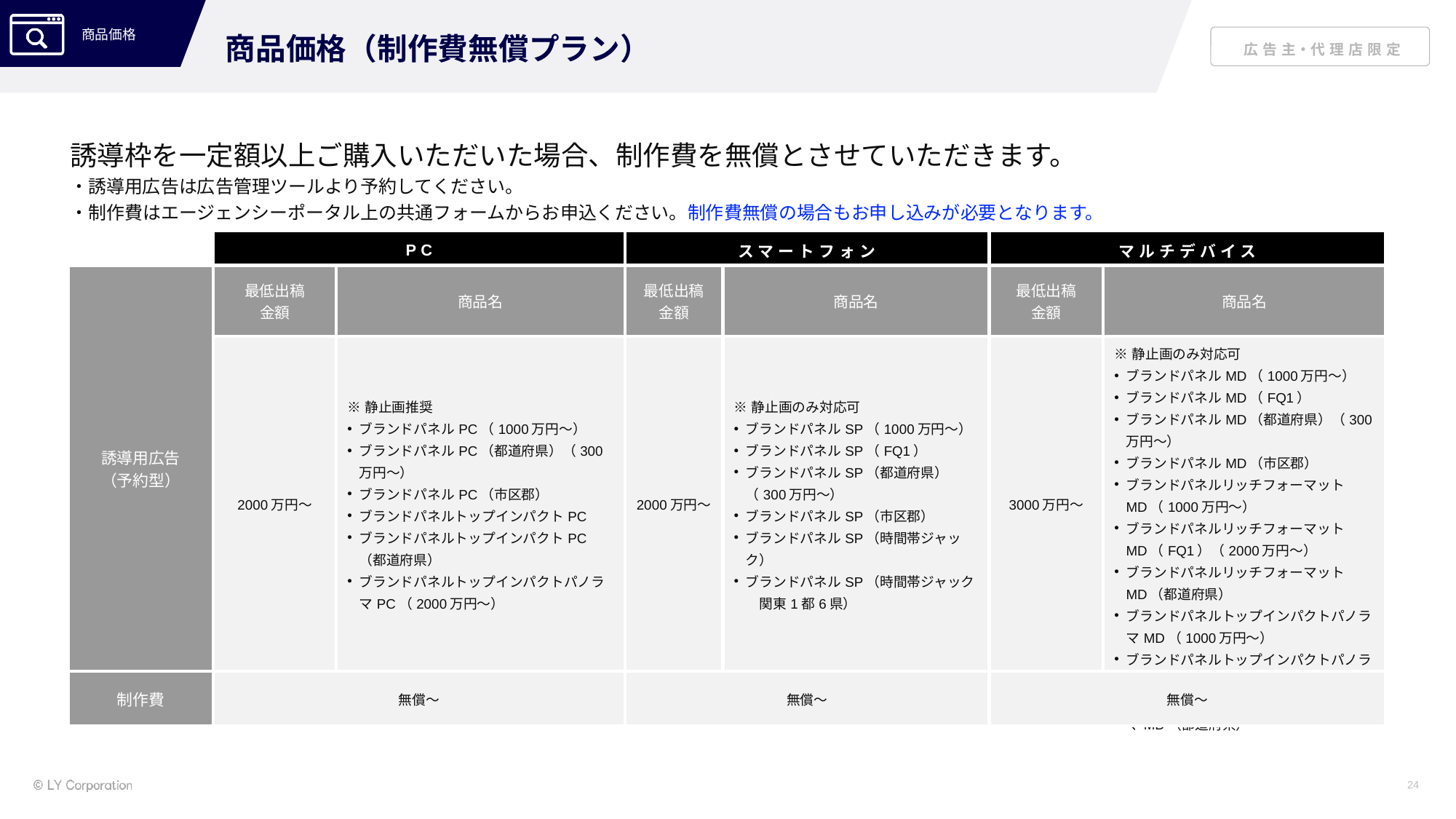

商品価格（制作費無償プラン）
誘導枠を一定額以上ご購入いただいた場合、制作費を無償とさせていただきます。
・誘導用広告は広告管理ツールより予約してください。
・制作費はエージェンシーポータル上の共通フォームからお申込ください。制作費無償の場合もお申し込みが必要となります。
|  | PC |  | スマートフォン |  | マルチデバイス |  |
| --- | --- | --- | --- | --- | --- | --- |
| 誘導用広告 （予約型） | 最低出稿 金額 | 商品名 | 最低出稿 金額 | 商品名 | 最低出稿 金額 | 商品名 |
|  | 2000万円～ | ※静止画推奨 ブランドパネルPC（1000万円～） ブランドパネルPC（都道府県）（300万円～） ブランドパネルPC（市区郡） ブランドパネルトップインパクトPC ブランドパネルトップインパクトPC（都道府県） ブランドパネルトップインパクトパノラマPC（2000万円～） | 2000万円～ | ※静止画のみ対応可 　 ブランドパネルSP（1000万円～） ブランドパネルSP（FQ1） ブランドパネルSP（都道府県）（300万円～） ブランドパネルSP（市区郡） ブランドパネルSP（時間帯ジャック） ブランドパネルSP（時間帯ジャック　関東1都6県） | 3000万円～ | ※静止画のみ対応可 ブランドパネルMD（1000万円～） ブランドパネルMD（FQ1） ブランドパネルMD（都道府県）（300万円～） ブランドパネルMD（市区郡） ブランドパネルリッチフォーマットMD（1000万円～） ブランドパネルリッチフォーマットMD（FQ1）（2000万円～） ブランドパネルリッチフォーマットMD（都道府県） ブランドパネルトップインパクトパノラマMD（1000万円～） ブランドパネルトップインパクトパノラマMD（FQ1）（2000万円～） ブランドパネルトップインパクトパノラマMD（都道府県） |
| 制作費 | 無償～ |  | 無償～ |  | 無償～ |  |